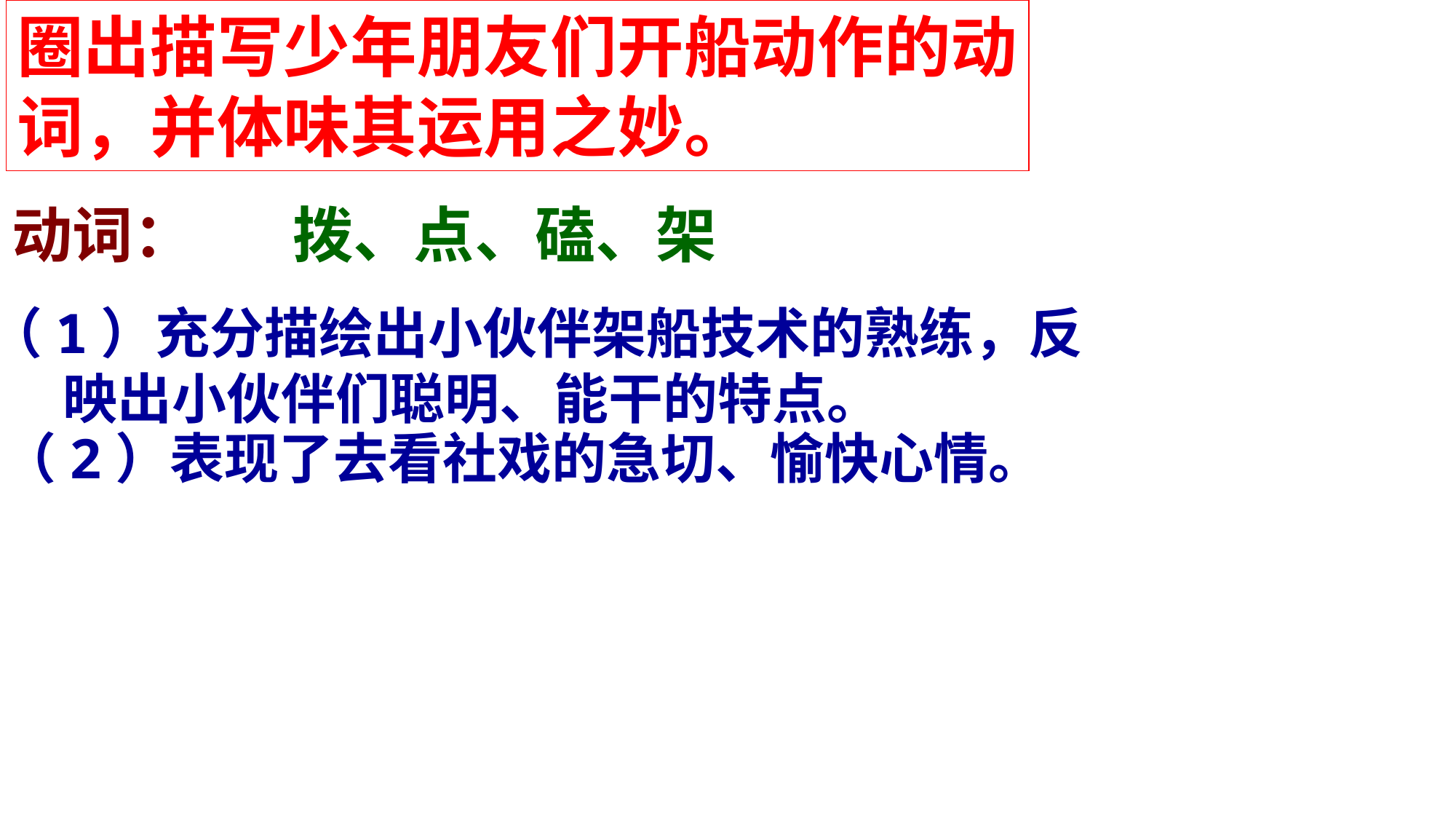

圈出描写少年朋友们开船动作的动
词，并体味其运用之妙。
动词：
拨、点、磕、架
（1）充分描绘出小伙伴架船技术的熟练，反
     映出小伙伴们聪明、能干的特点。
（2）表现了去看社戏的急切、愉快心情。